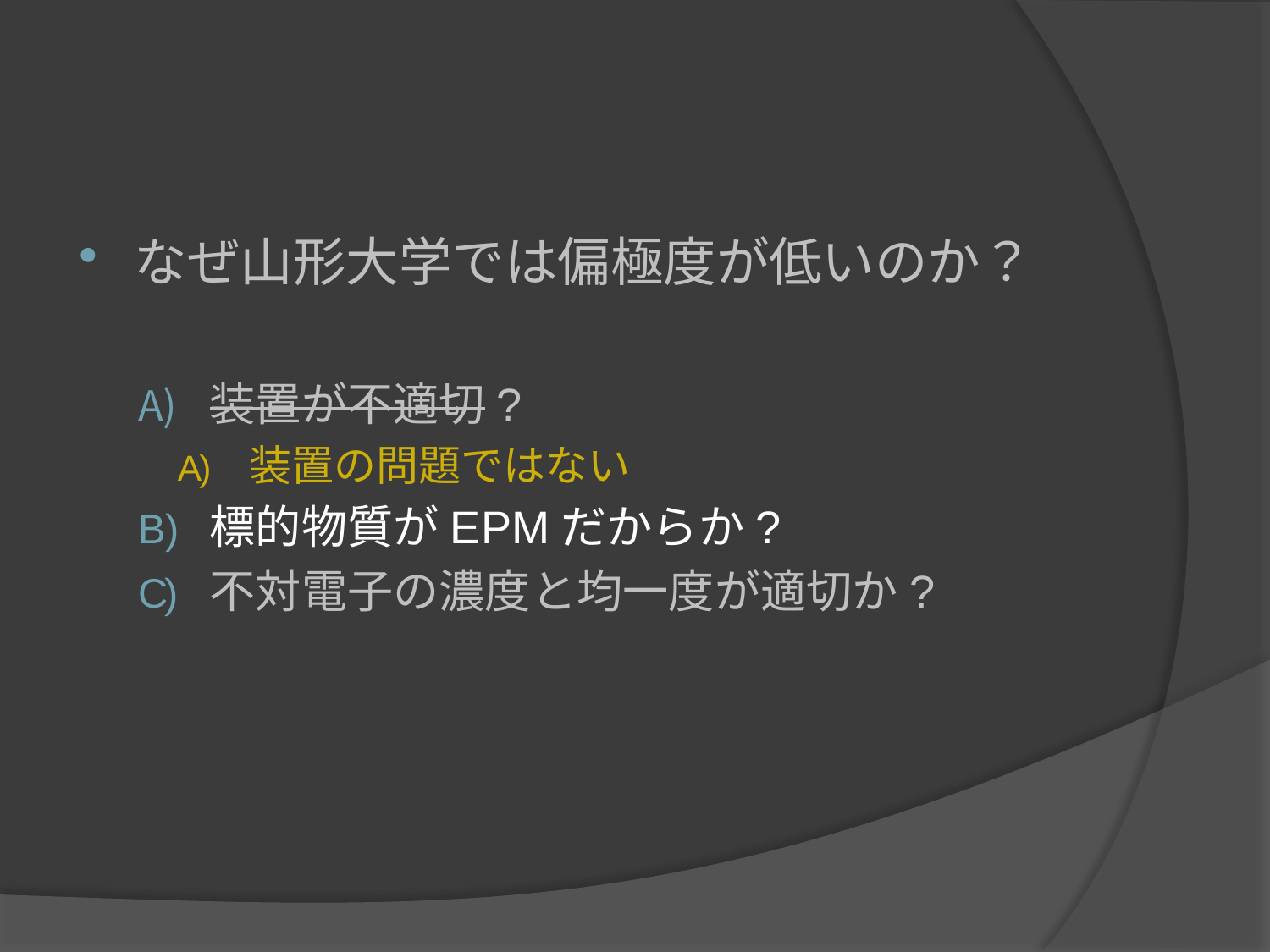

#
なぜ山形大学では偏極度が低いのか？

装置が不適切?
装置の問題ではない
標的物質がEPMだからか?
不対電子の濃度と均一度が適切か?